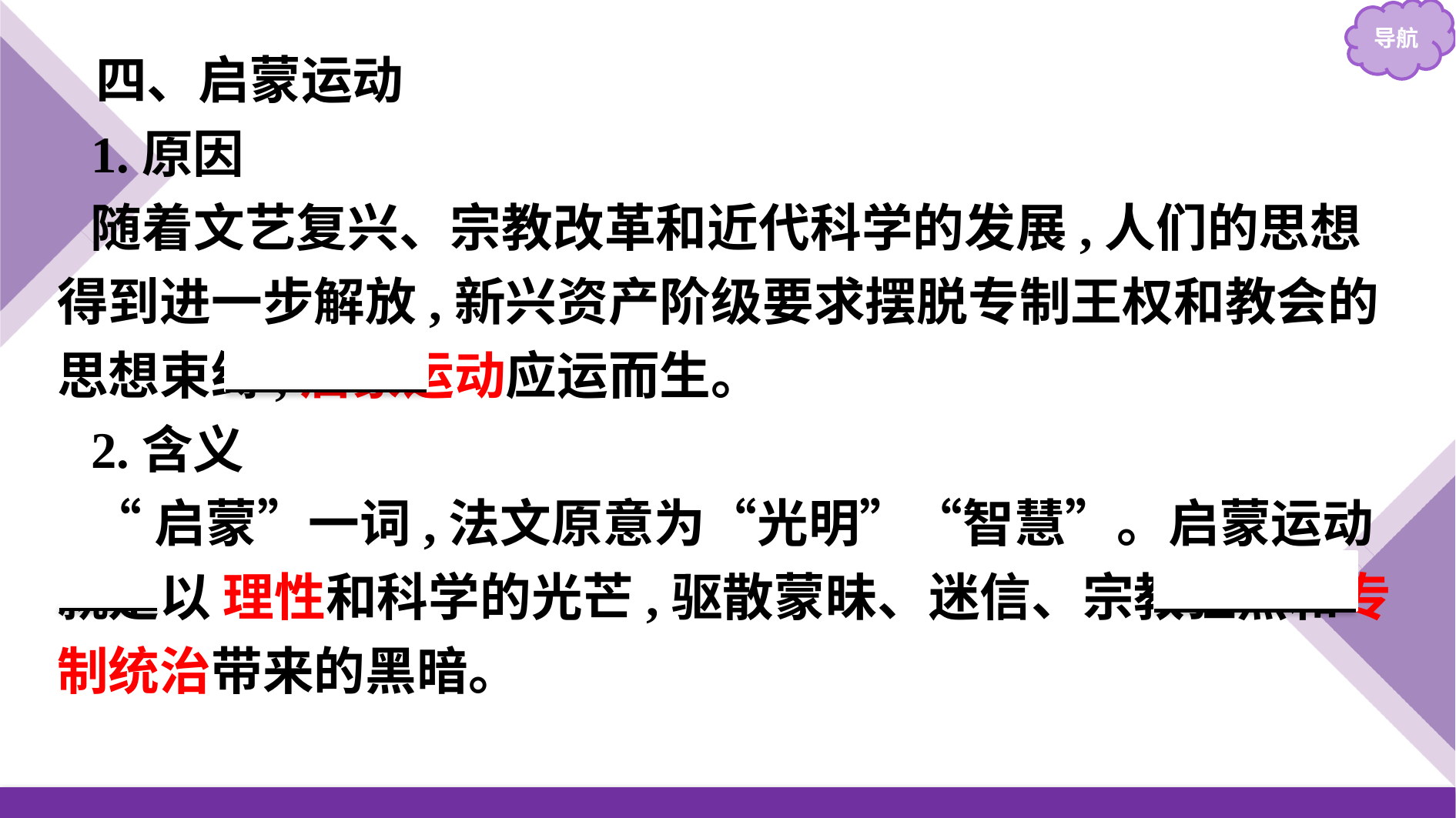

四、启蒙运动
1.原因
随着文艺复兴、宗教改革和近代科学的发展,人们的思想得到进一步解放,新兴资产阶级要求摆脱专制王权和教会的思想束缚,启蒙运动应运而生。
2.含义
“启蒙”一词,法文原意为“光明”“智慧”。启蒙运动就是以 理性和科学的光芒,驱散蒙昧、迷信、宗教狂热和专制统治带来的黑暗。